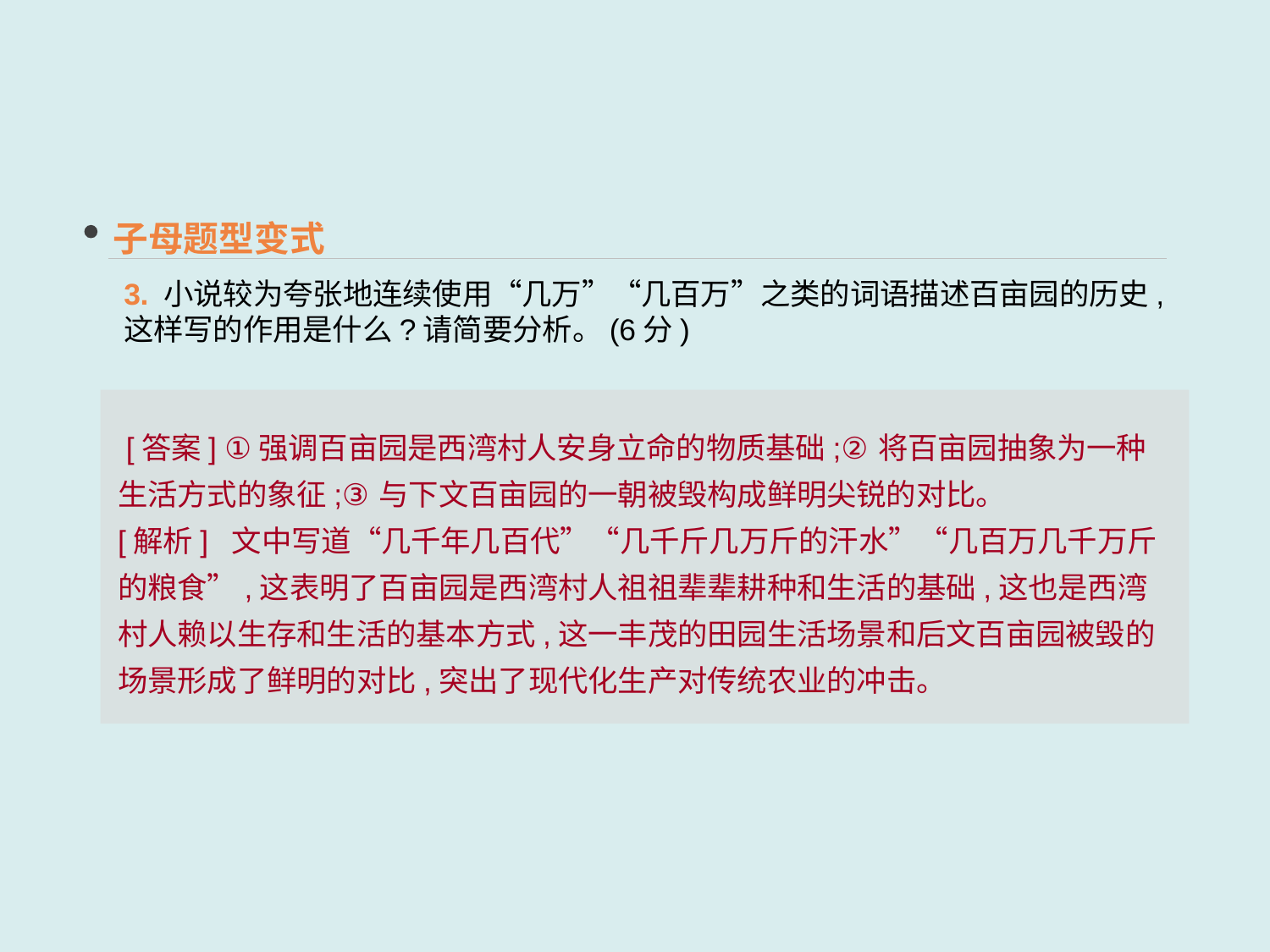

子母题型变式

3. 小说较为夸张地连续使用“几万”“几百万”之类的词语描述百亩园的历史,这样写的作用是什么?请简要分析。(6分)

 [答案] ①强调百亩园是西湾村人安身立命的物质基础;②将百亩园抽象为一种生活方式的象征;③与下文百亩园的一朝被毁构成鲜明尖锐的对比。
[解析]  文中写道“几千年几百代”“几千斤几万斤的汗水”“几百万几千万斤的粮食”,这表明了百亩园是西湾村人祖祖辈辈耕种和生活的基础,这也是西湾村人赖以生存和生活的基本方式,这一丰茂的田园生活场景和后文百亩园被毁的场景形成了鲜明的对比,突出了现代化生产对传统农业的冲击。